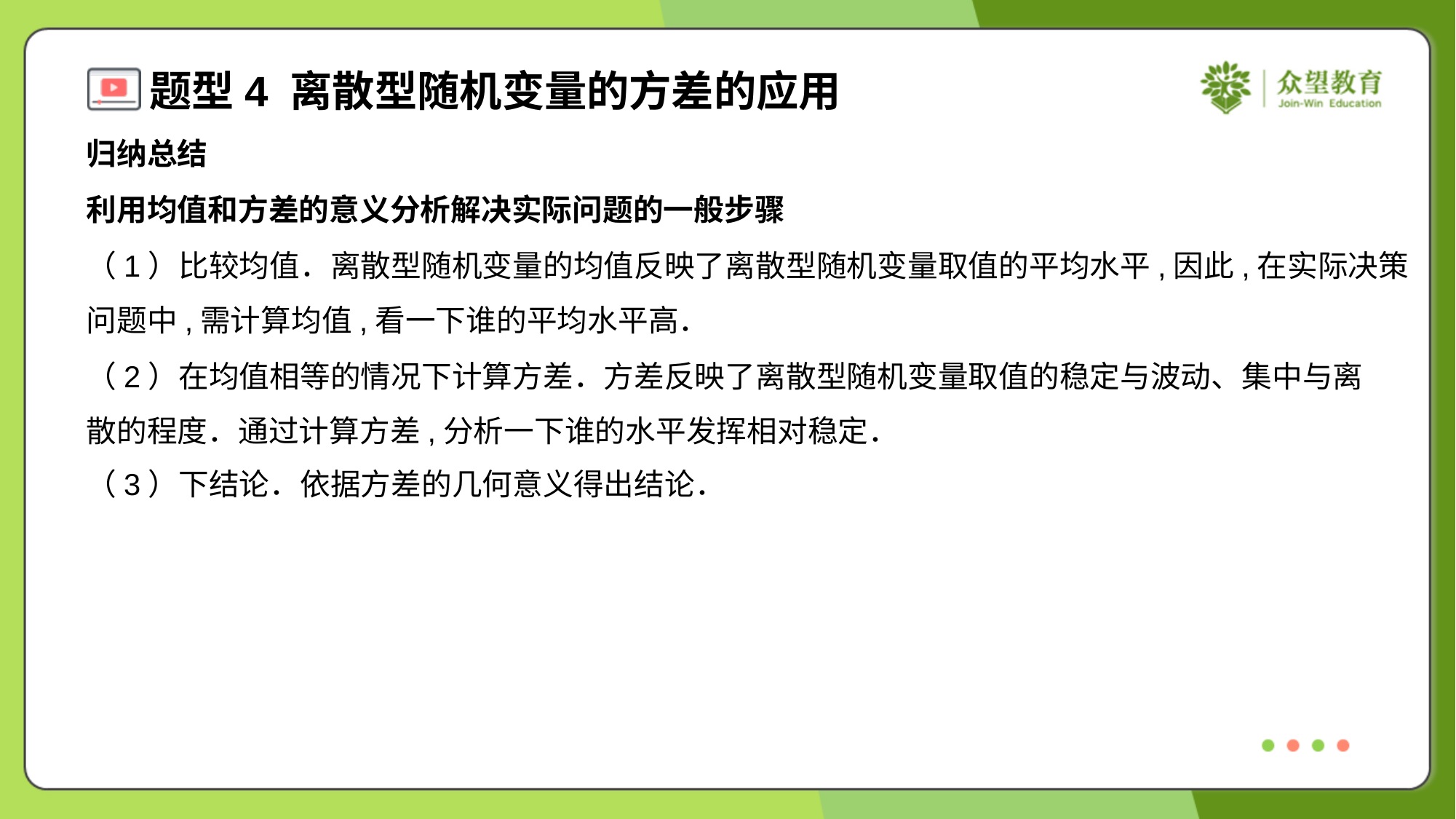

归纳总结
利用均值和方差的意义分析解决实际问题的一般步骤
（1）比较均值．离散型随机变量的均值反映了离散型随机变量取值的平均水平,因此,在实际决策
问题中,需计算均值,看一下谁的平均水平高．
（2）在均值相等的情况下计算方差．方差反映了离散型随机变量取值的稳定与波动、集中与离
散的程度．通过计算方差,分析一下谁的水平发挥相对稳定．
（3）下结论．依据方差的几何意义得出结论．